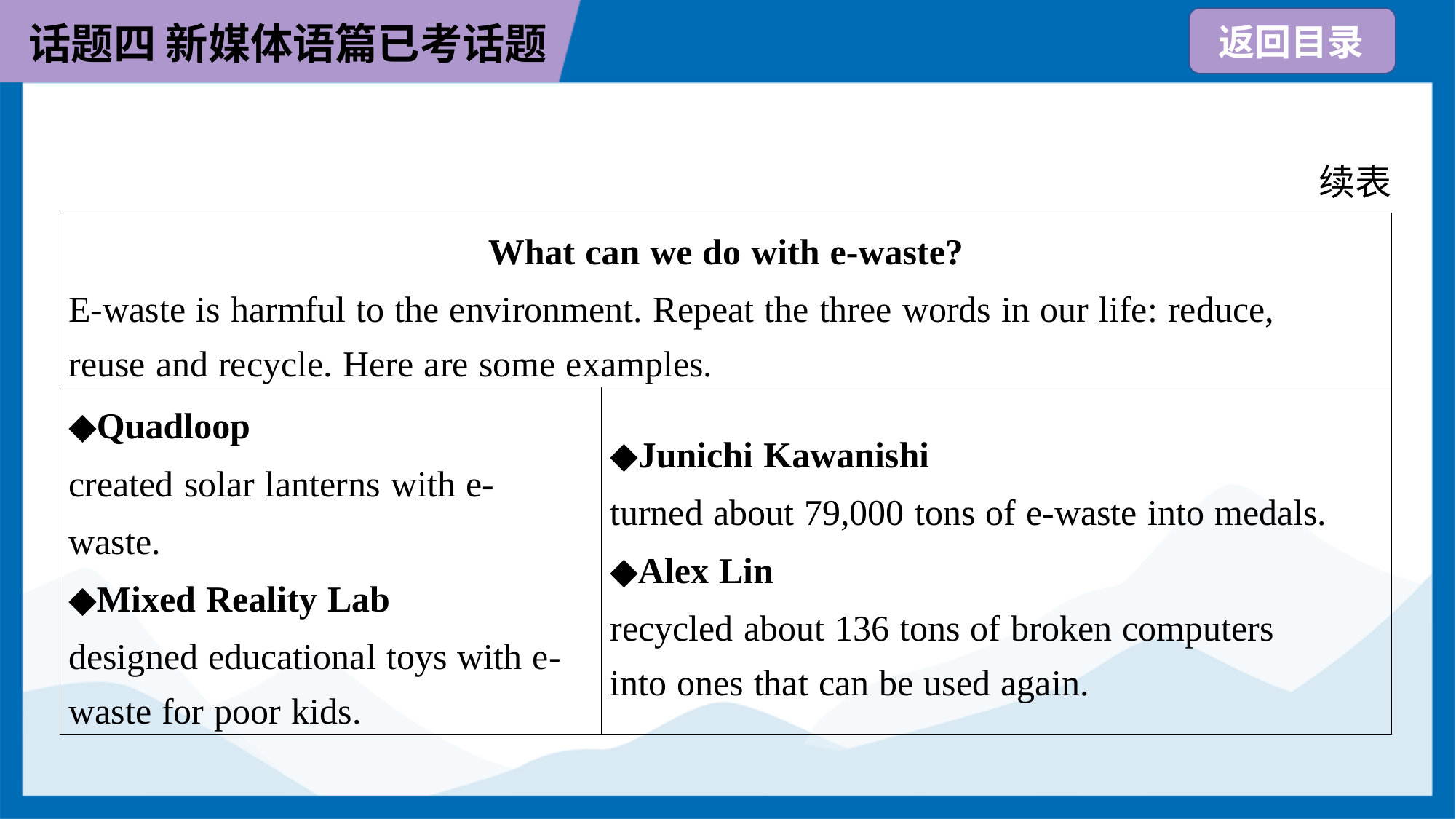

续表
| What can we do with e-waste? E-waste is harmful to the environment. Repeat the three words in our life: reduce, reuse and recycle. Here are some examples. |  |
| --- | --- |
| ◆Quadloop created solar lanterns with e- waste. ◆Mixed Reality Lab designed educational toys with e- waste for poor kids. | ◆Junichi Kawanishi turned about 79,000 tons of e-waste into medals. ◆Alex Lin recycled about 136 tons of broken computers into ones that can be used again. |